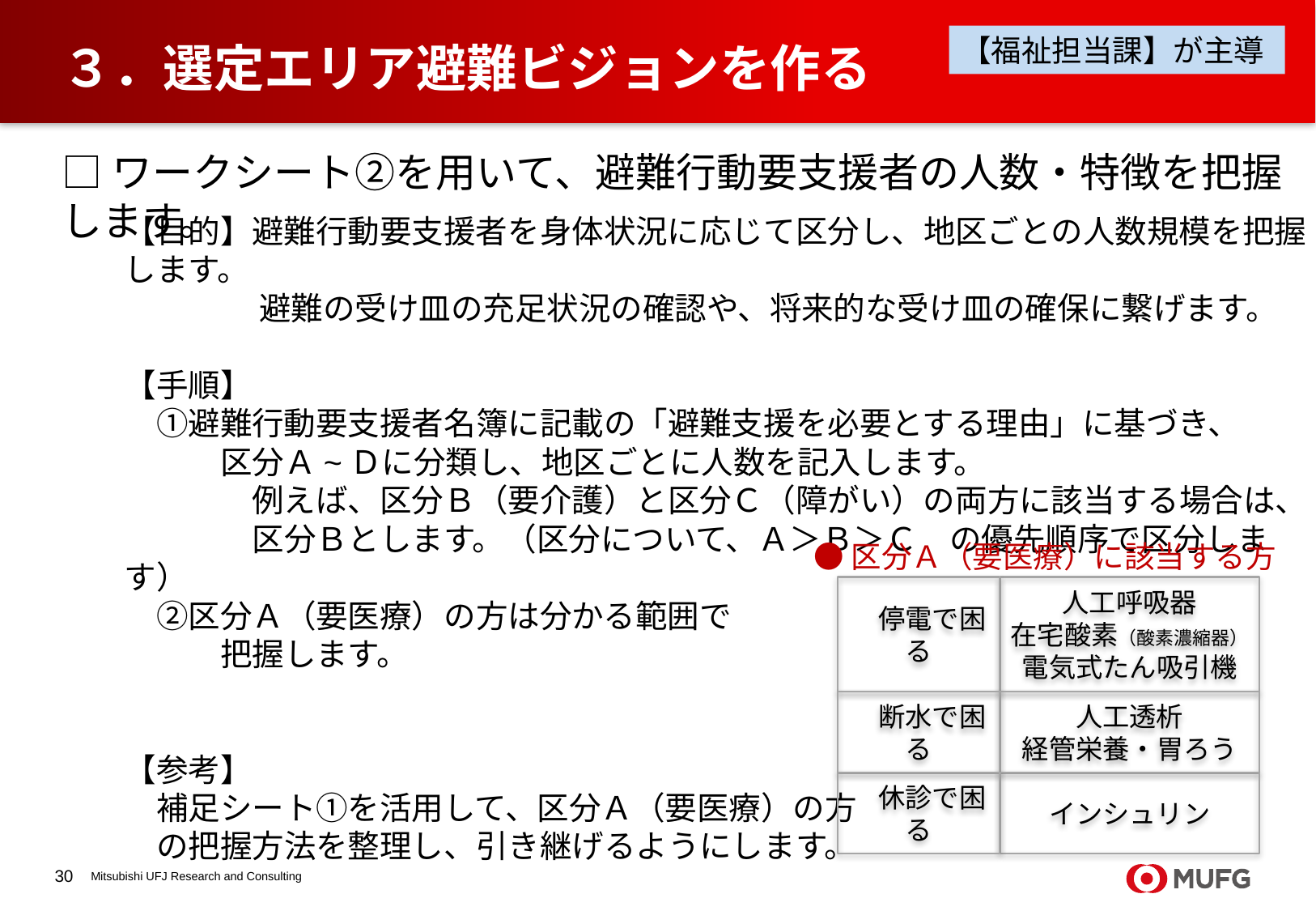

【福祉担当課】が主導
# ３．選定エリア避難ビジョンを作る
□ワークシート②を用いて、避難行動要支援者の人数・特徴を把握します。
【目的】避難行動要支援者を身体状況に応じて区分し、地区ごとの人数規模を把握します。
　　　　 避難の受け皿の充足状況の確認や、将来的な受け皿の確保に繋げます。

【手順】
　①避難行動要支援者名簿に記載の「避難支援を必要とする理由」に基づき、
　　　区分Ａ~Ｄに分類し、地区ごとに人数を記入します。
　　　　例えば、区分Ｂ（要介護）と区分Ｃ（障がい）の両方に該当する場合は、
　　　　区分Ｂとします。（区分について、Ａ＞Ｂ＞Ｃ　の優先順序で区分します）
　②区分Ａ（要医療）の方は分かる範囲で
　　　把握します。

【参考】
　補足シート①を活用して、区分Ａ（要医療）の方
　の把握方法を整理し、引き継げるようにします。

●区分Ａ（要医療）に該当する方

　停電で困る
人工呼吸器
在宅酸素（酸素濃縮器）
電気式たん吸引機
　断水で困る
人工透析
経管栄養・胃ろう
　休診で困る
インシュリン